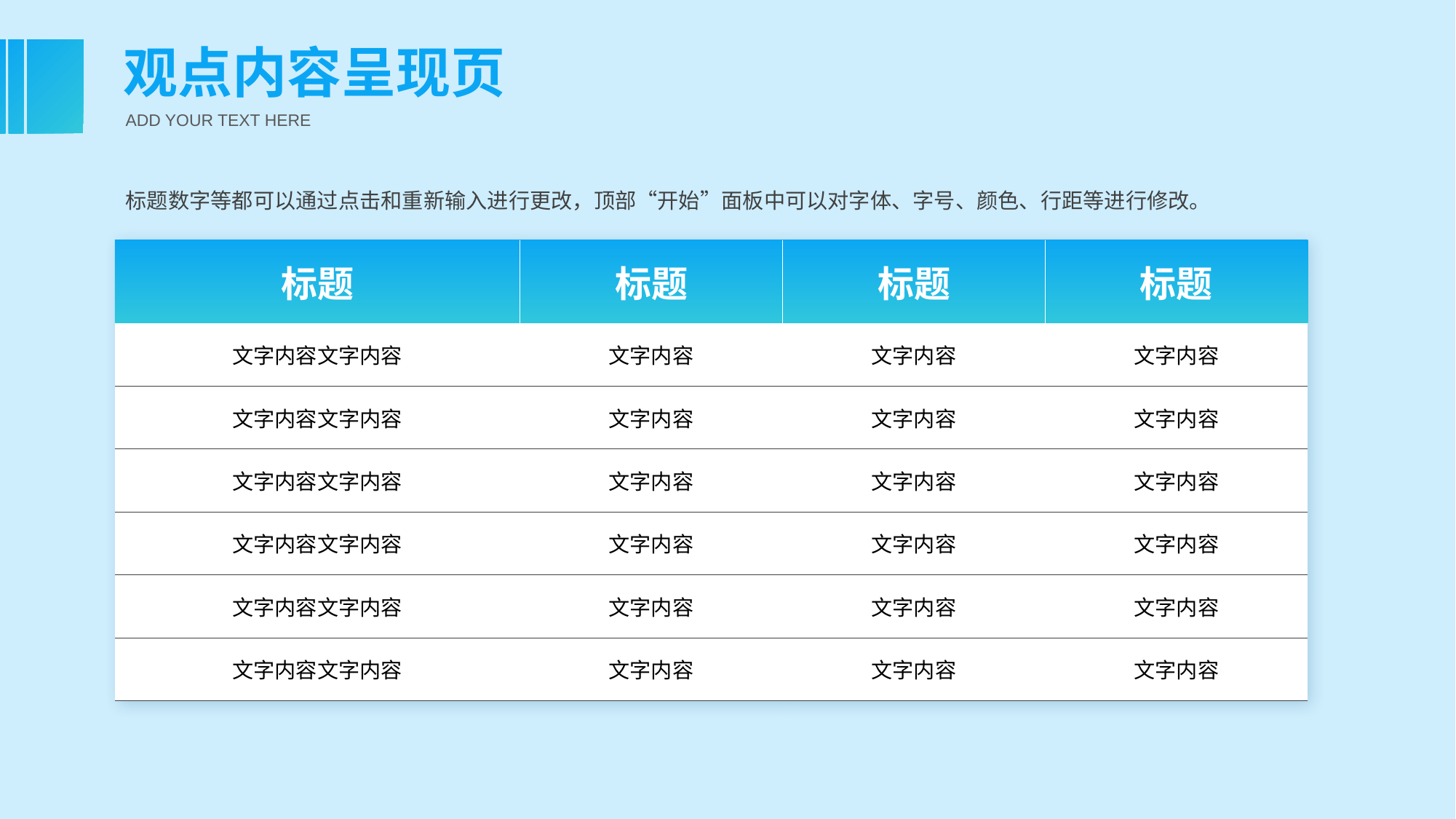

观点内容呈现页
ADD YOUR TEXT HERE
标题数字等都可以通过点击和重新输入进行更改，顶部“开始”面板中可以对字体、字号、颜色、行距等进行修改。
| 标题 | 标题 | 标题 | 标题 |
| --- | --- | --- | --- |
| 文字内容文字内容 | 文字内容 | 文字内容 | 文字内容 |
| 文字内容文字内容 | 文字内容 | 文字内容 | 文字内容 |
| 文字内容文字内容 | 文字内容 | 文字内容 | 文字内容 |
| 文字内容文字内容 | 文字内容 | 文字内容 | 文字内容 |
| 文字内容文字内容 | 文字内容 | 文字内容 | 文字内容 |
| 文字内容文字内容 | 文字内容 | 文字内容 | 文字内容 |